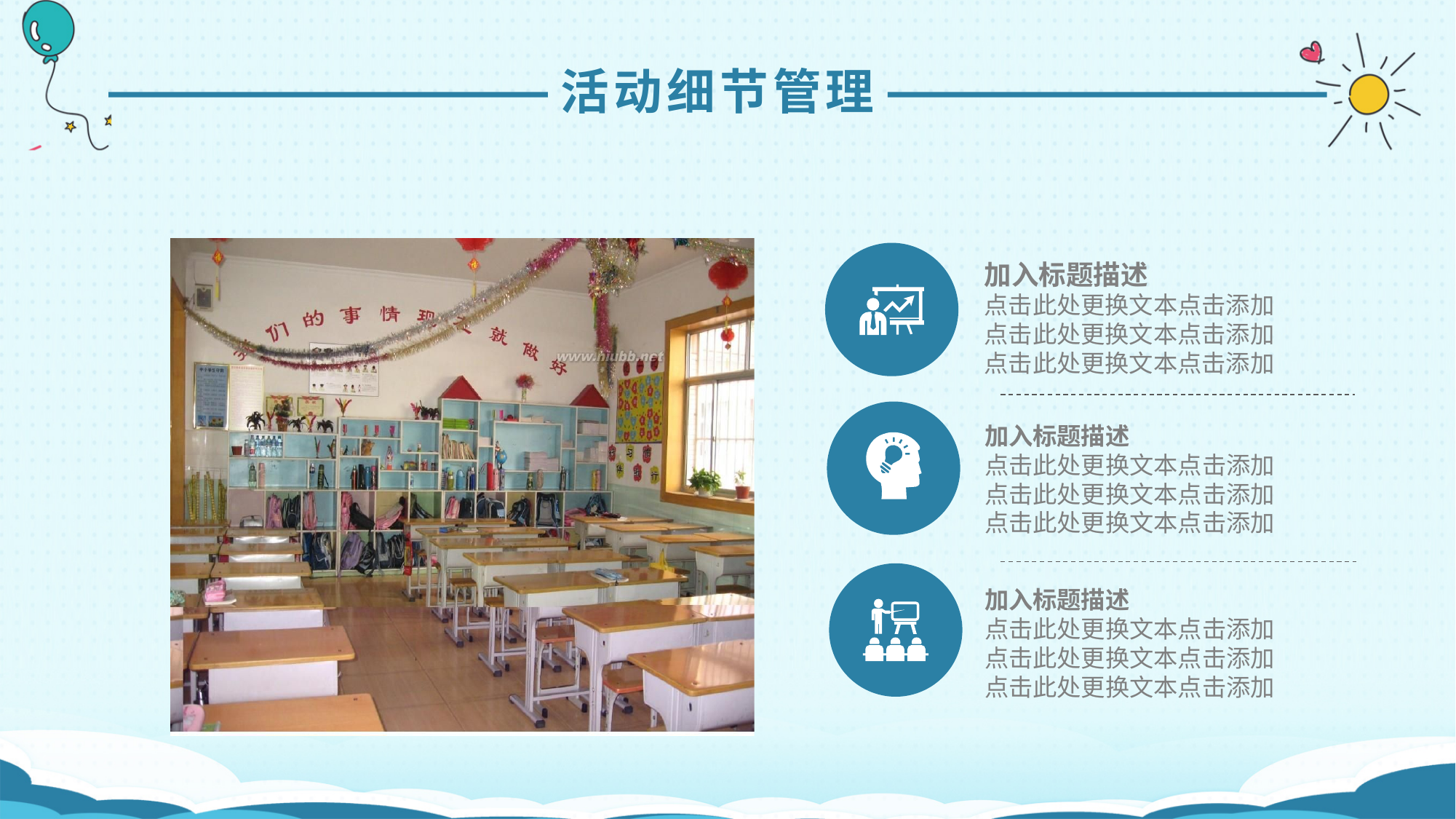

活动细节管理

加入标题描述
点击此处更换文本点击添加
点击此处更换文本点击添加
点击此处更换文本点击添加

加入标题描述
点击此处更换文本点击添加
点击此处更换文本点击添加
点击此处更换文本点击添加

加入标题描述
点击此处更换文本点击添加
点击此处更换文本点击添加
点击此处更换文本点击添加